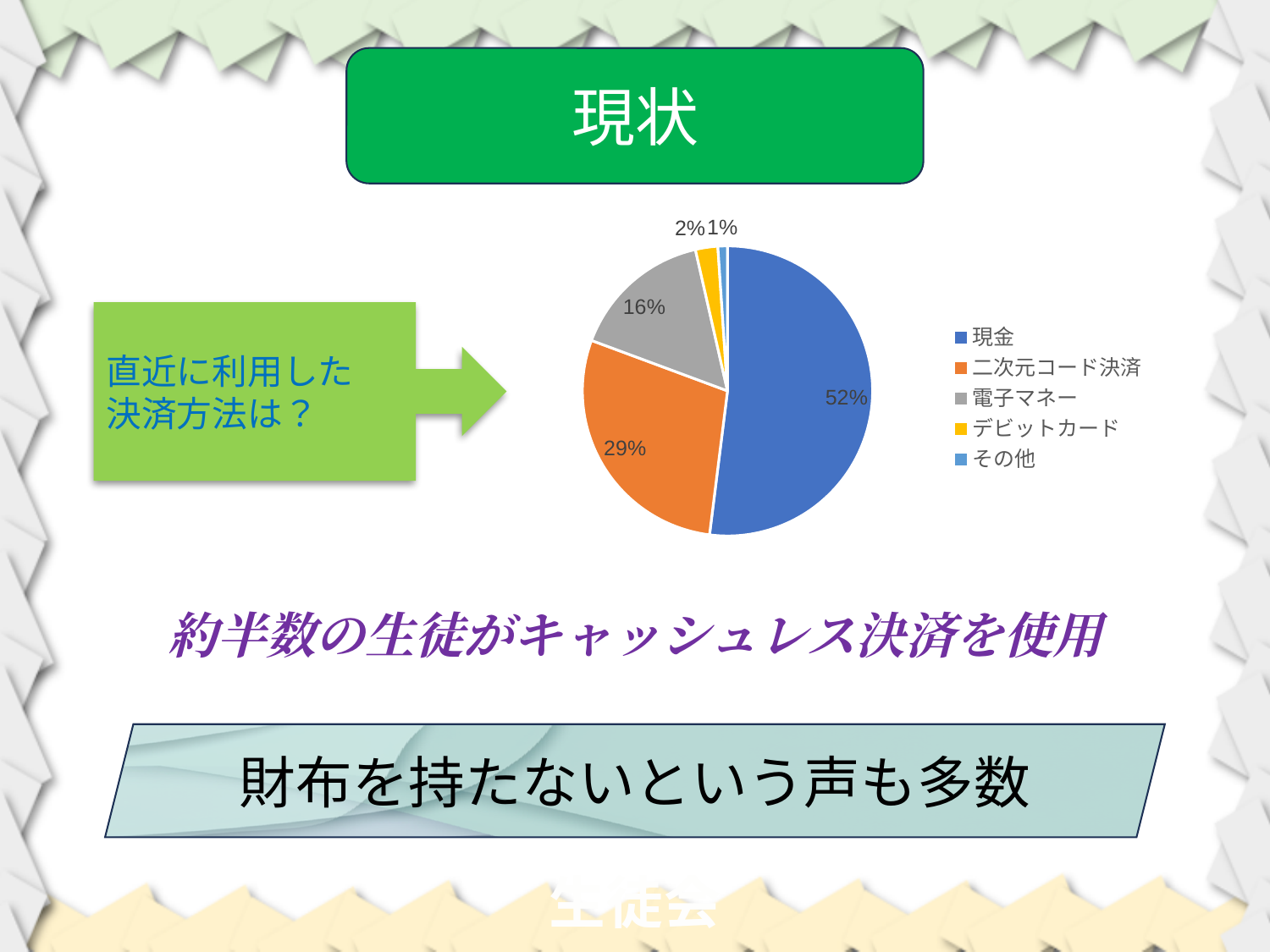

現状

### Chart

| Category | 人数 |
|---|---|
| 現金 | 1024.0 |
| 二次元コード決済 | 565.0 |
| 電子マネー | 311.0 |
| デビットカード | 49.0 |
| その他 | 21.0 |
直近に利用した
決済方法は？
約半数の生徒がキャッシュレス決済を使用
財布を持たないという声も多数